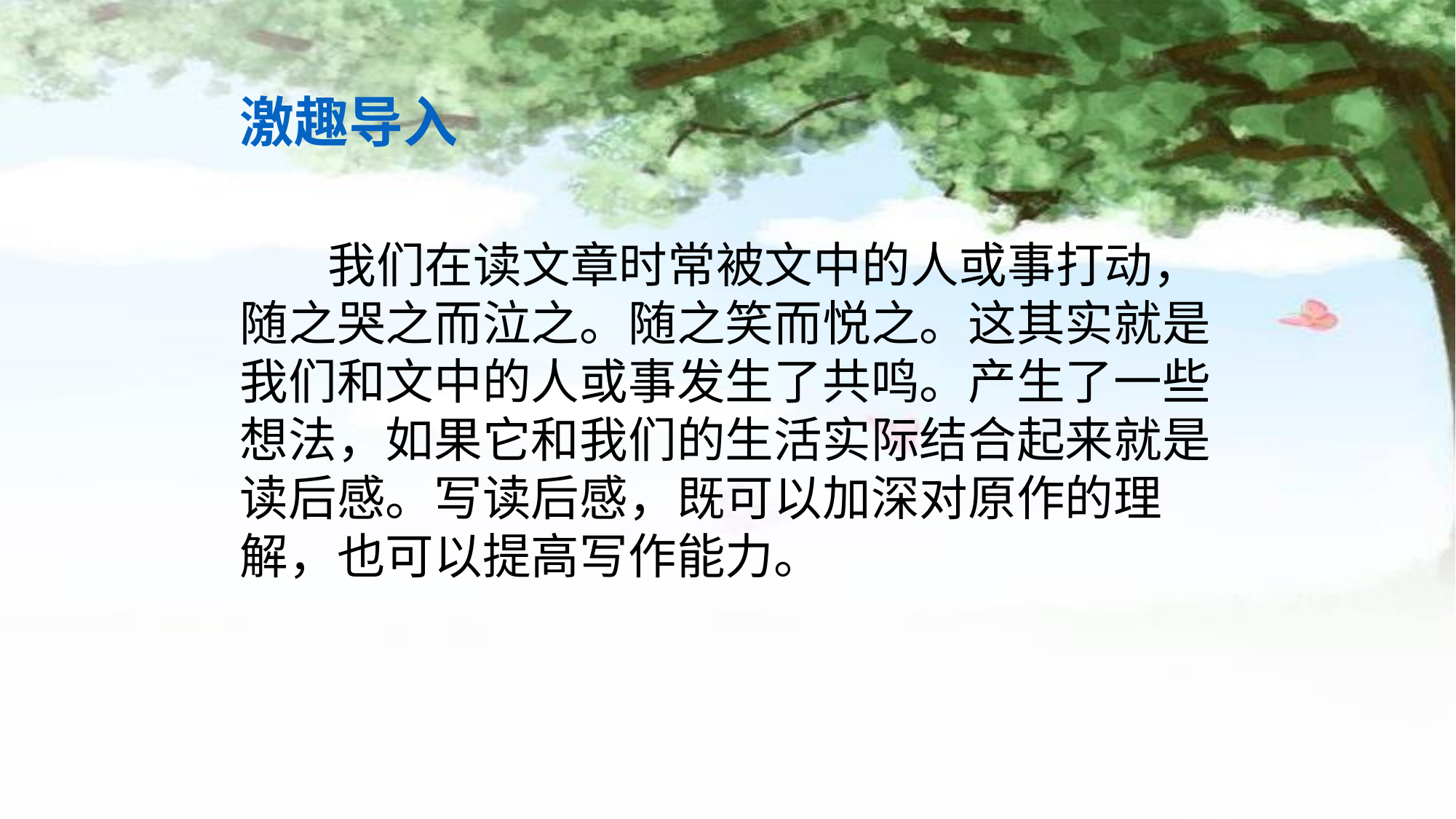

激趣导入
       我们在读文章时常被文中的人或事打动，随之哭之而泣之。随之笑而悦之。这其实就是我们和文中的人或事发生了共鸣。产生了一些想法，如果它和我们的生活实际结合起来就是读后感。写读后感，既可以加深对原作的理解，也可以提高写作能力。

https://www.ypppt.com/